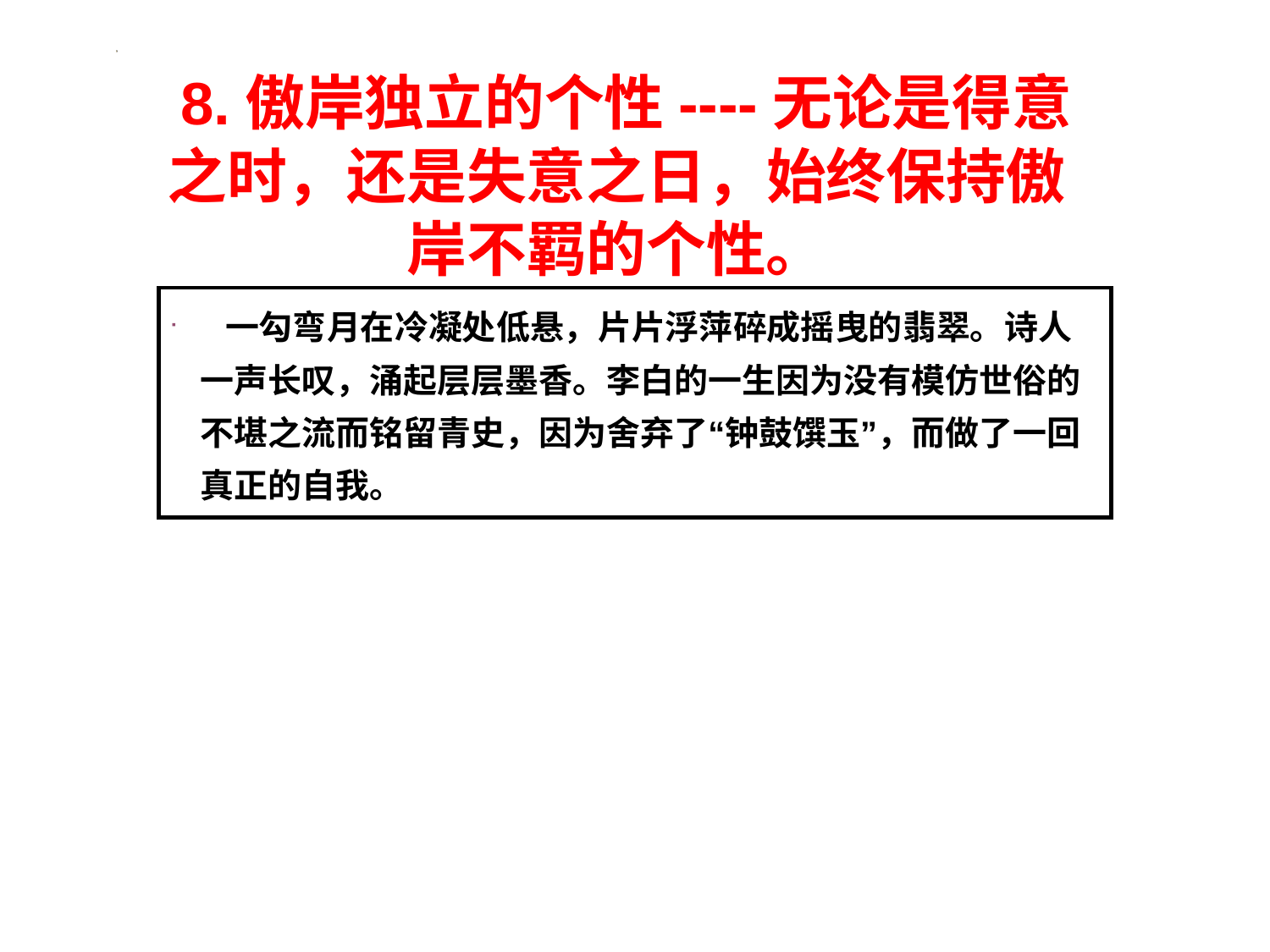

# 8.傲岸独立的个性----无论是得意之时，还是失意之日，始终保持傲岸不羁的个性。
      一勾弯月在冷凝处低悬，片片浮萍碎成摇曳的翡翠。诗人一声长叹，涌起层层墨香。李白的一生因为没有模仿世俗的不堪之流而铭留青史，因为舍弃了“钟鼓馔玉”，而做了一回真正的自我。